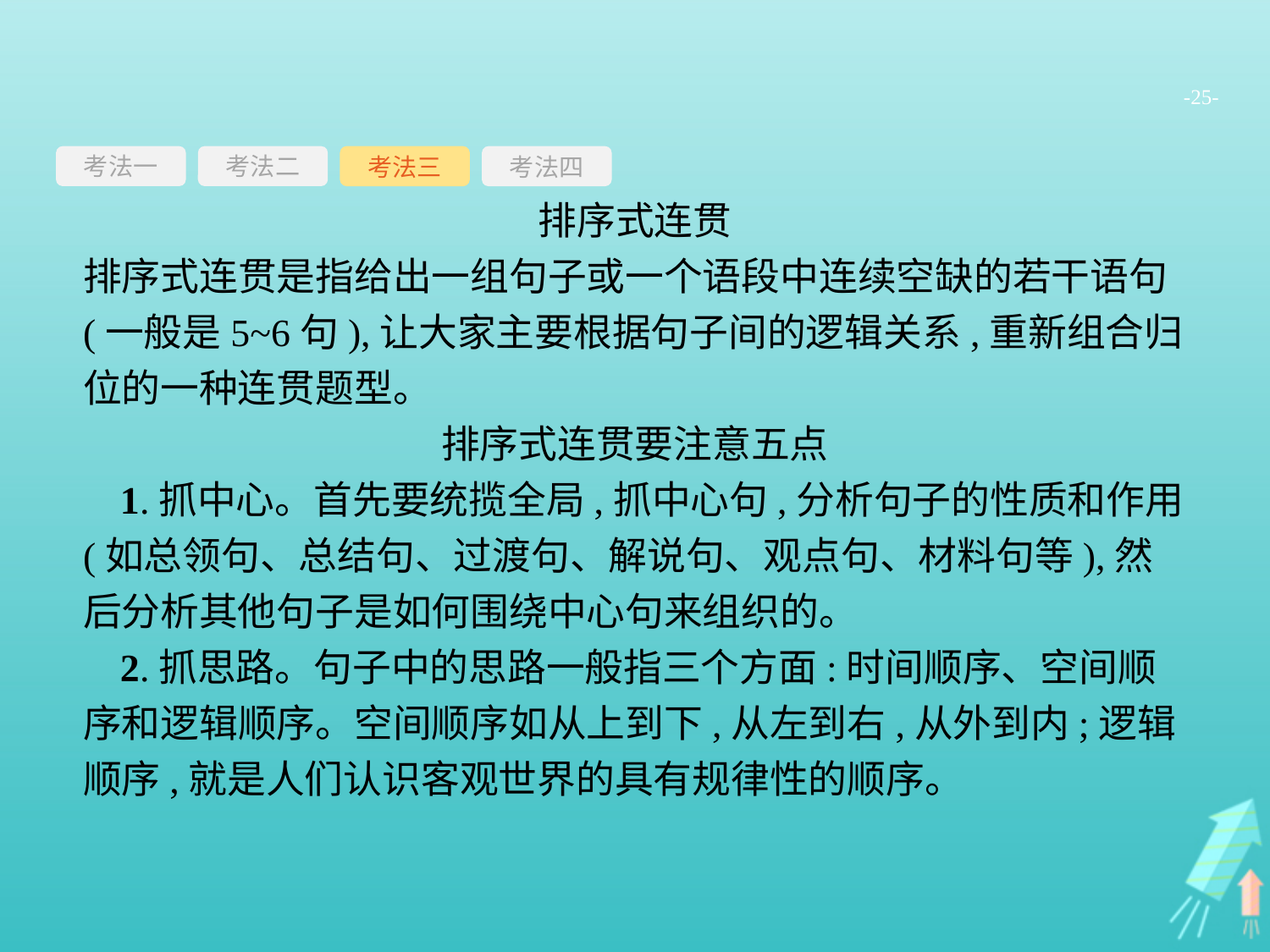

-25-
考法一
考法三
考法四
考法二
排序式连贯
排序式连贯是指给出一组句子或一个语段中连续空缺的若干语句(一般是5~6句),让大家主要根据句子间的逻辑关系,重新组合归位的一种连贯题型。
排序式连贯要注意五点
1.抓中心。首先要统揽全局,抓中心句,分析句子的性质和作用(如总领句、总结句、过渡句、解说句、观点句、材料句等),然后分析其他句子是如何围绕中心句来组织的。
2.抓思路。句子中的思路一般指三个方面:时间顺序、空间顺序和逻辑顺序。空间顺序如从上到下,从左到右,从外到内;逻辑顺序,就是人们认识客观世界的具有规律性的顺序。